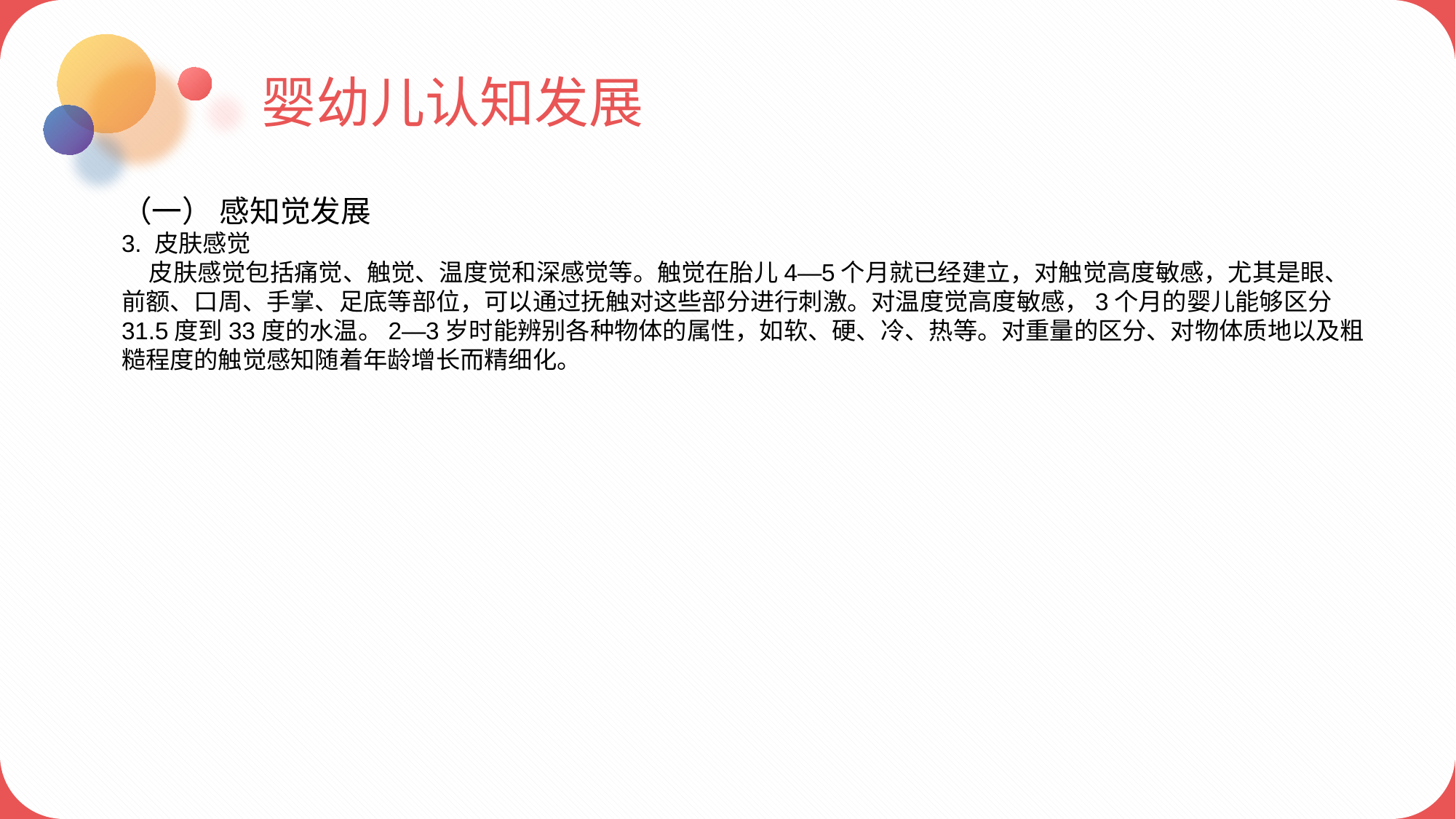

婴幼儿认知发展
（一） 感知觉发展
3. 皮肤感觉
    皮肤感觉包括痛觉、触觉、温度觉和深感觉等。触觉在胎儿4—5个月就已经建立，对触觉高度敏感，尤其是眼、前额、口周、手掌、足底等部位，可以通过抚触对这些部分进行刺激。对温度觉高度敏感，3个月的婴儿能够区分31.5度到33度的水温。2—3岁时能辨别各种物体的属性，如软、硬、冷、热等。对重量的区分、对物体质地以及粗糙程度的触觉感知随着年龄增长而精细化。